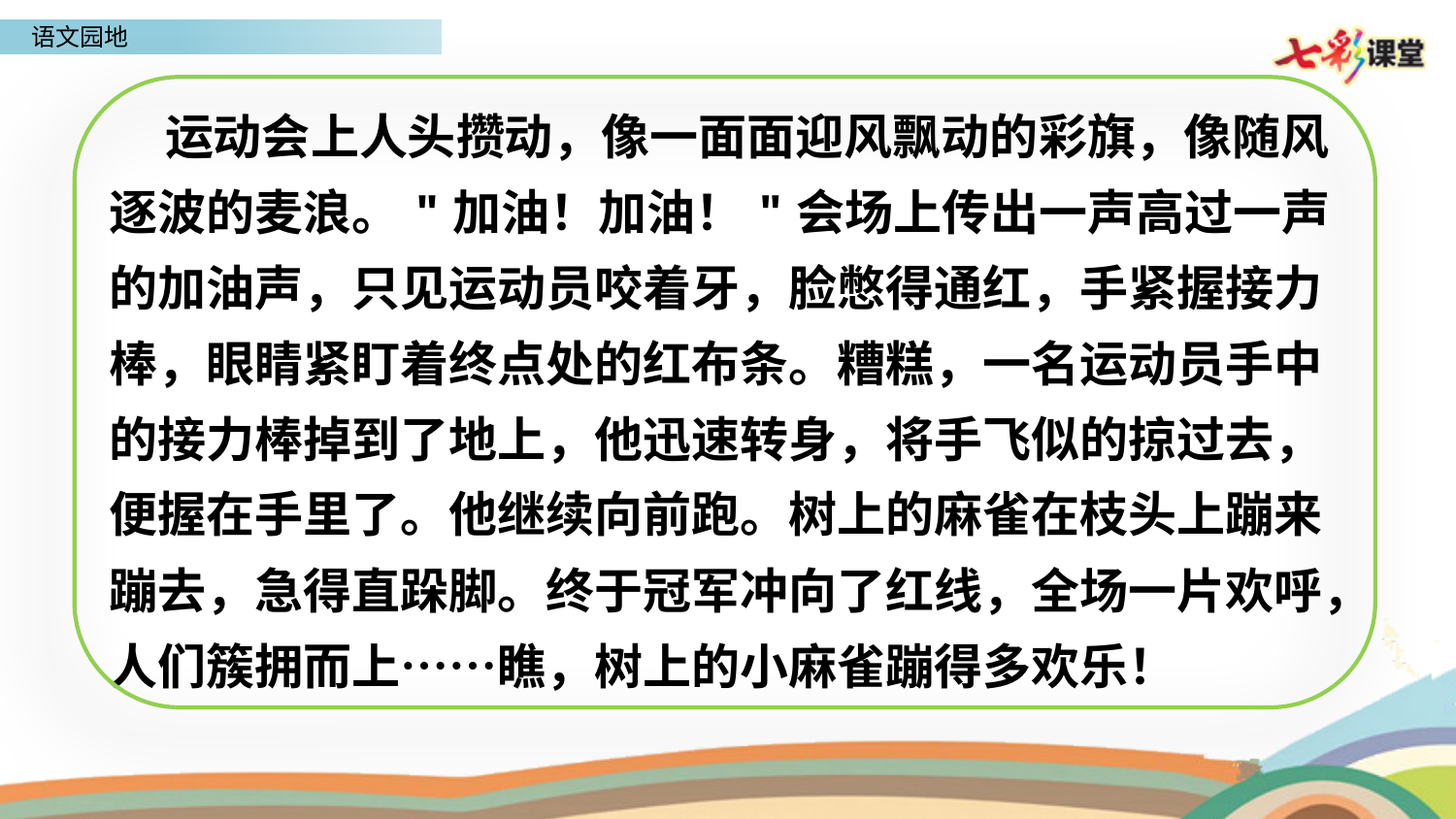

运动会上人头攒动，像一面面迎风飘动的彩旗，像随风逐波的麦浪。"加油！加油！"会场上传出一声高过一声的加油声，只见运动员咬着牙，脸憋得通红，手紧握接力棒，眼睛紧盯着终点处的红布条。糟糕，一名运动员手中的接力棒掉到了地上，他迅速转身，将手飞似的掠过去，便握在手里了。他继续向前跑。树上的麻雀在枝头上蹦来蹦去，急得直跺脚。终于冠军冲向了红线，全场一片欢呼，人们簇拥而上……瞧，树上的小麻雀蹦得多欢乐！